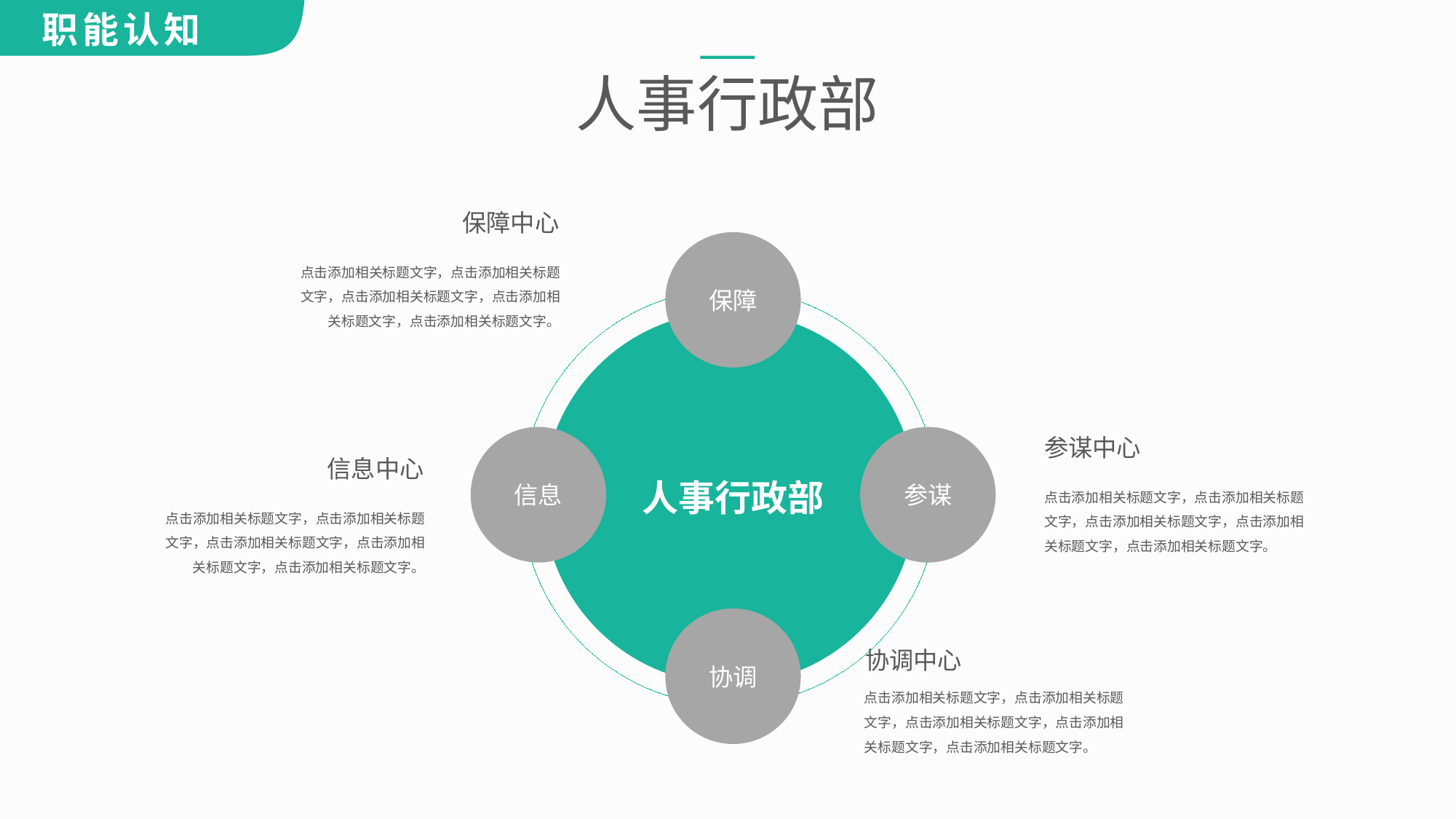

人事行政部
保障中心
保障
点击添加相关标题文字，点击添加相关标题文字，点击添加相关标题文字，点击添加相关标题文字，点击添加相关标题文字。

参谋中心
信息
参谋
信息中心
人事行政部
点击添加相关标题文字，点击添加相关标题文字，点击添加相关标题文字，点击添加相关标题文字，点击添加相关标题文字。
点击添加相关标题文字，点击添加相关标题文字，点击添加相关标题文字，点击添加相关标题文字，点击添加相关标题文字。
协调
协调中心
点击添加相关标题文字，点击添加相关标题文字，点击添加相关标题文字，点击添加相关标题文字，点击添加相关标题文字。